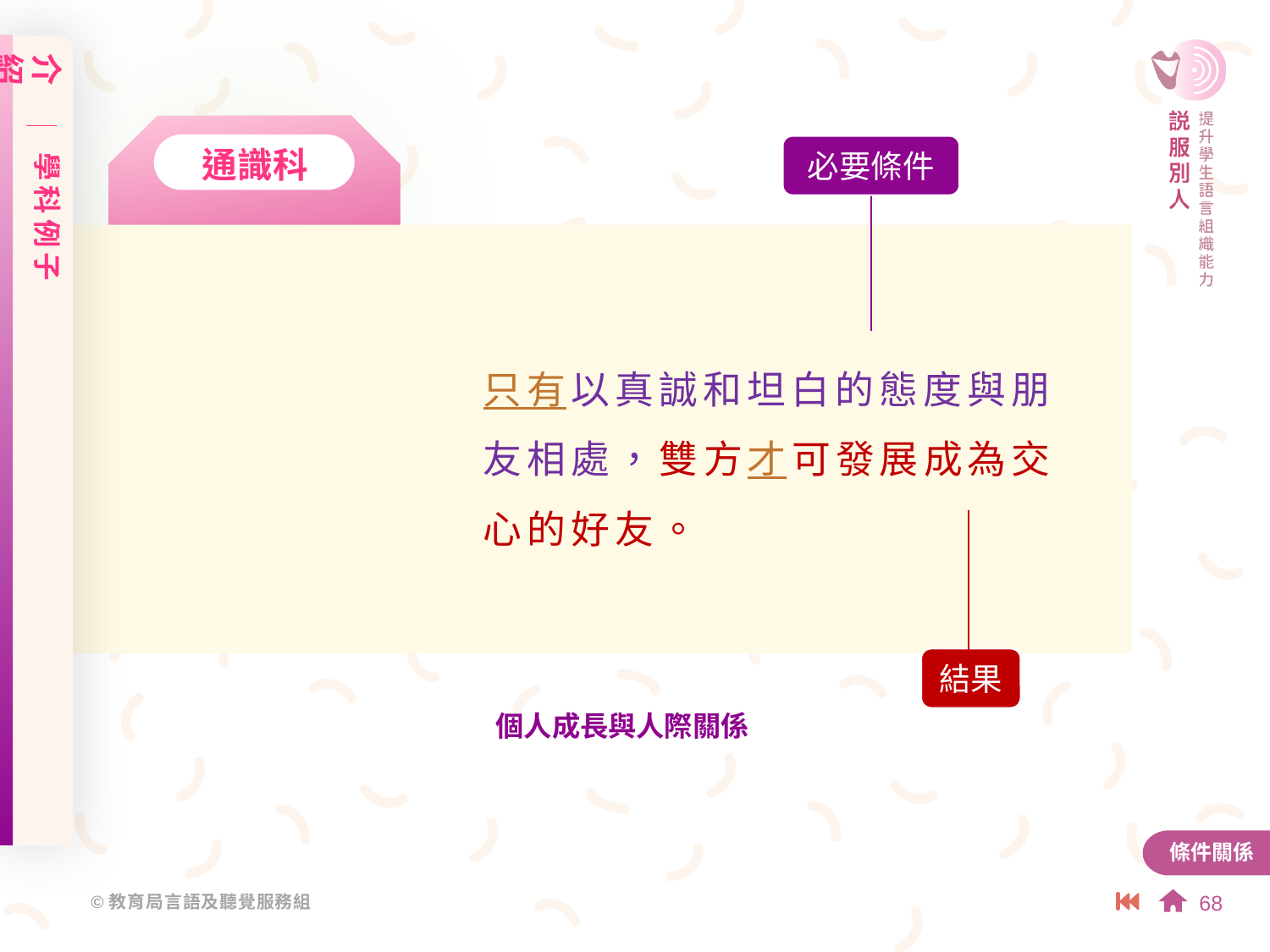

介紹
學科例子

通識科

必要條件

只有以真誠和坦白的態度與朋友相處，雙方才可發展成為交心的好友。

結果
個人成長與人際關係

條件關係
68